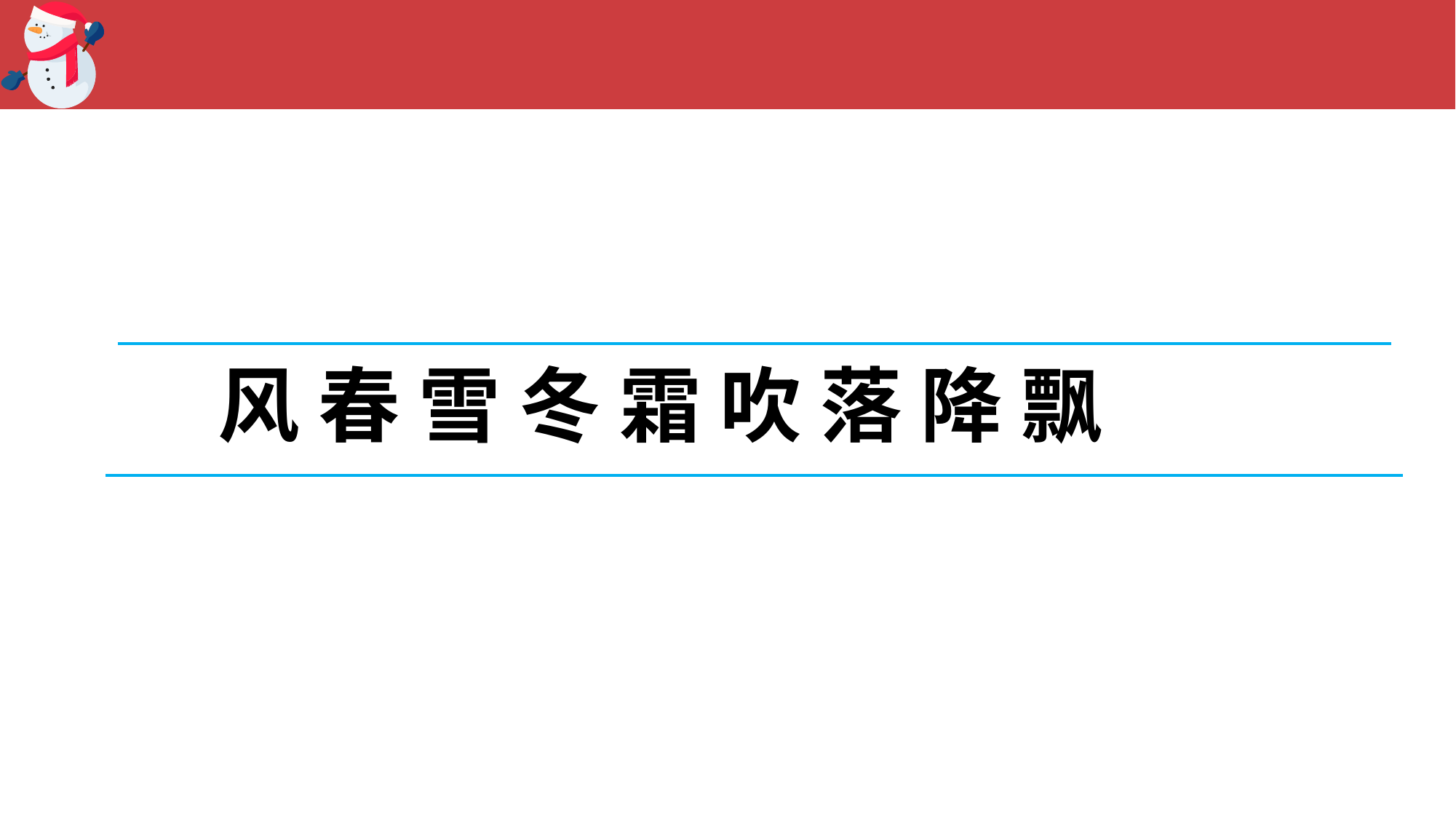

风 春 雪 冬 霜 吹 落 降 飘